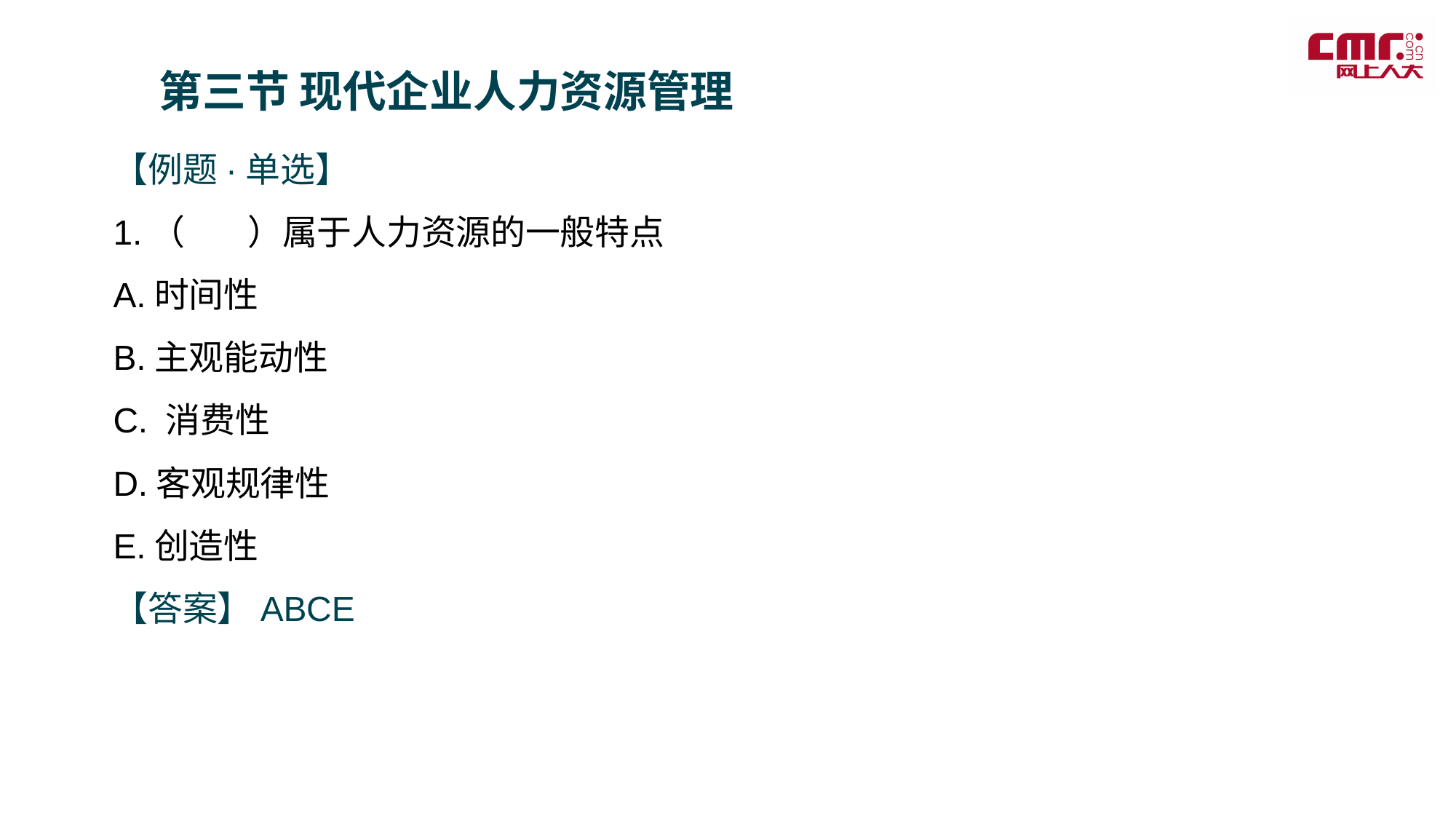

第三节 现代企业人力资源管理
【例题·单选】
1.（        ）属于人力资源的一般特点
A.时间性
B.主观能动性
C. 消费性
D.客观规律性
E.创造性
【答案】ABCE